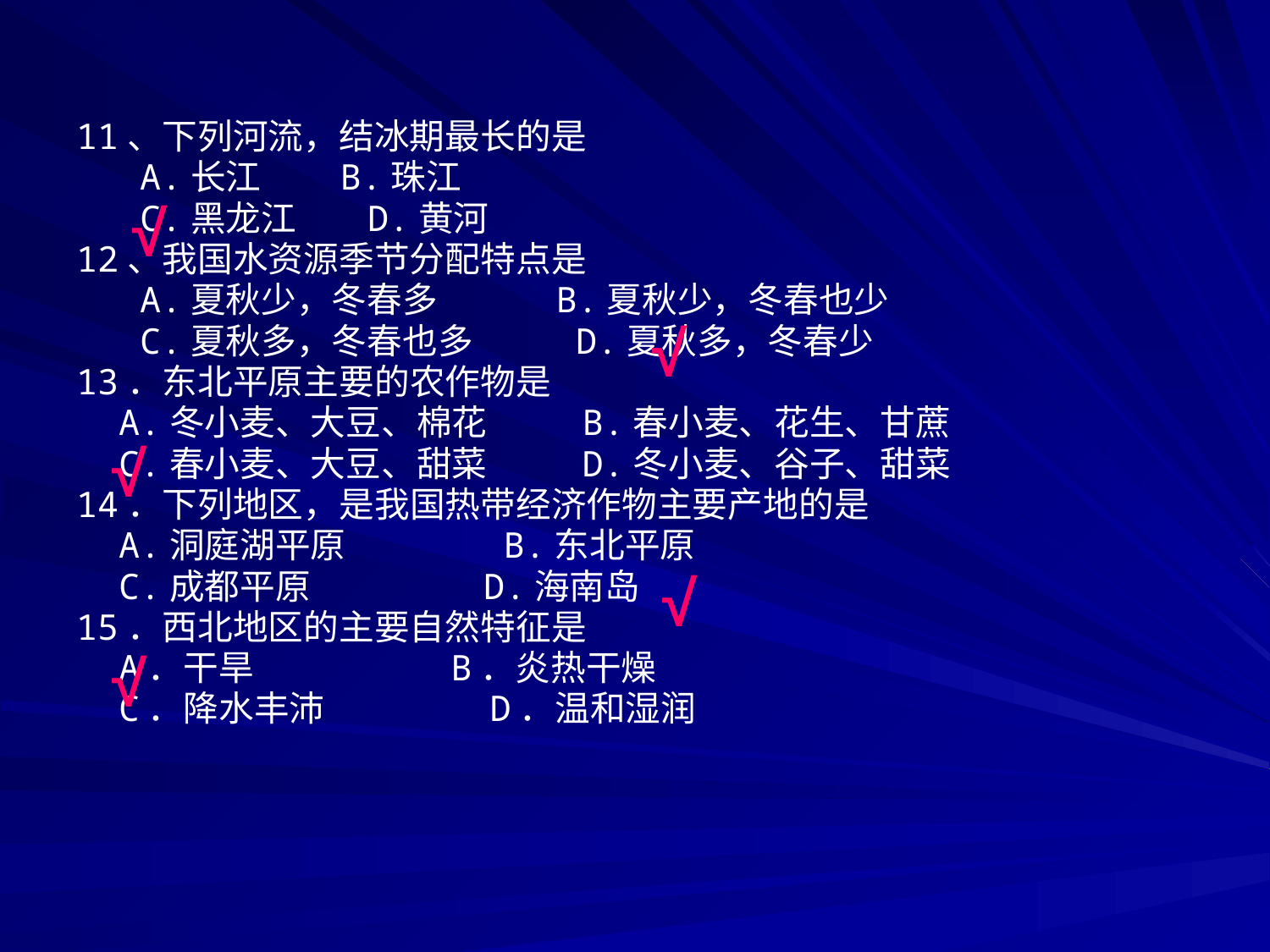

11、下列河流，结冰期最长的是
   A.长江         B.珠江
   C.黑龙江        D.黄河
12、我国水资源季节分配特点是
   A.夏秋少，冬春多              B.夏秋少，冬春也少
   C.夏秋多，冬春也多            D.夏秋多，冬春少
13．东北平原主要的农作物是
  A.冬小麦、大豆、棉花           B.春小麦、花生、甘蔗
  C.春小麦、大豆、甜菜           D.冬小麦、谷子、甜菜
14．下列地区，是我国热带经济作物主要产地的是
  A.洞庭湖平原                   B.东北平原
  C.成都平原                     D.海南岛
15．西北地区的主要自然特征是
  A．干旱                        B．炎热干燥
  C．降水丰沛                    D．温和湿润
√
√
√
√
√